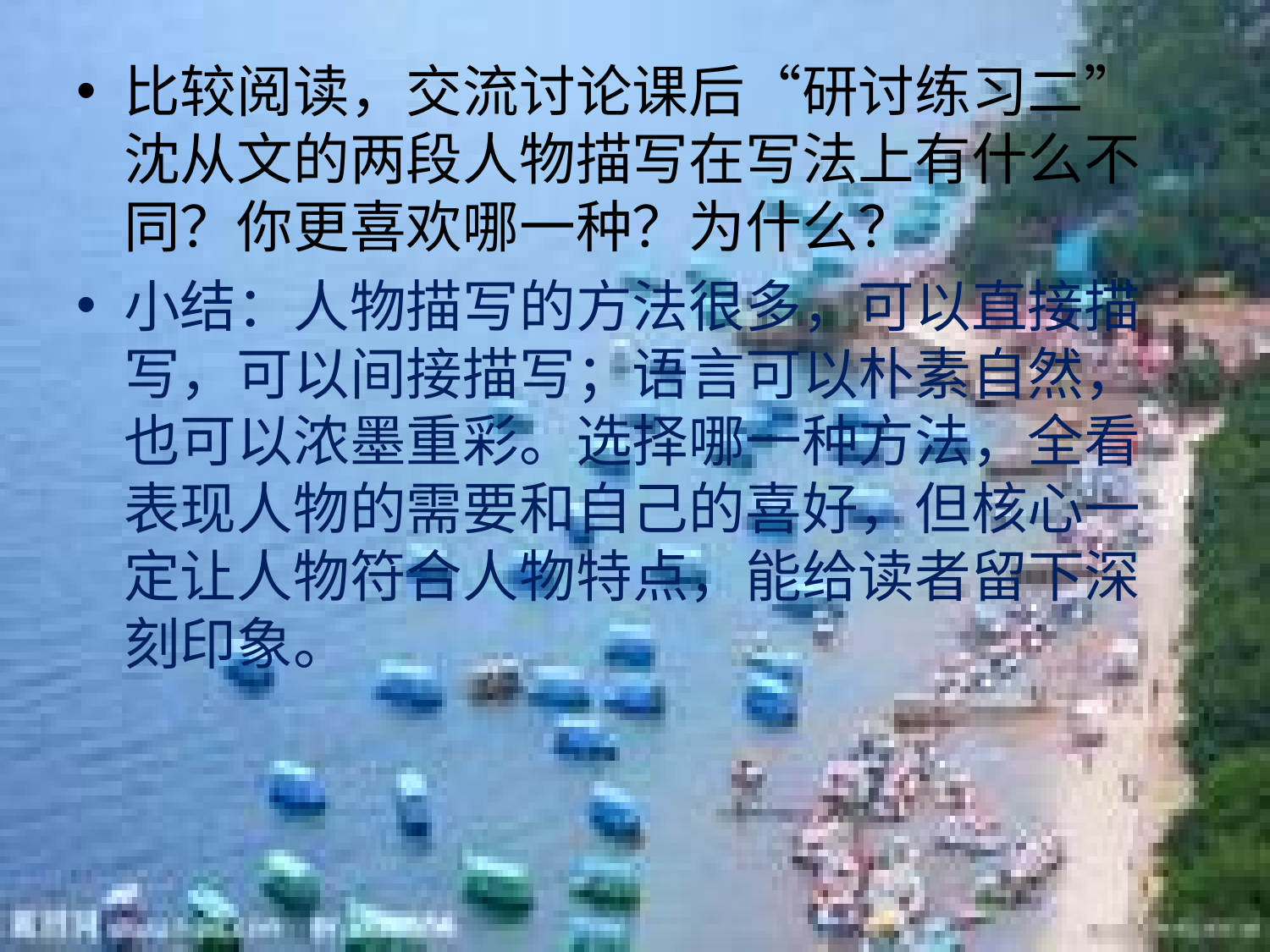

比较阅读，交流讨论课后“研讨练习二”沈从文的两段人物描写在写法上有什么不同？你更喜欢哪一种？为什么？
小结：人物描写的方法很多，可以直接描写，可以间接描写；语言可以朴素自然，也可以浓墨重彩。选择哪一种方法，全看表现人物的需要和自己的喜好，但核心一定让人物符合人物特点，能给读者留下深刻印象。